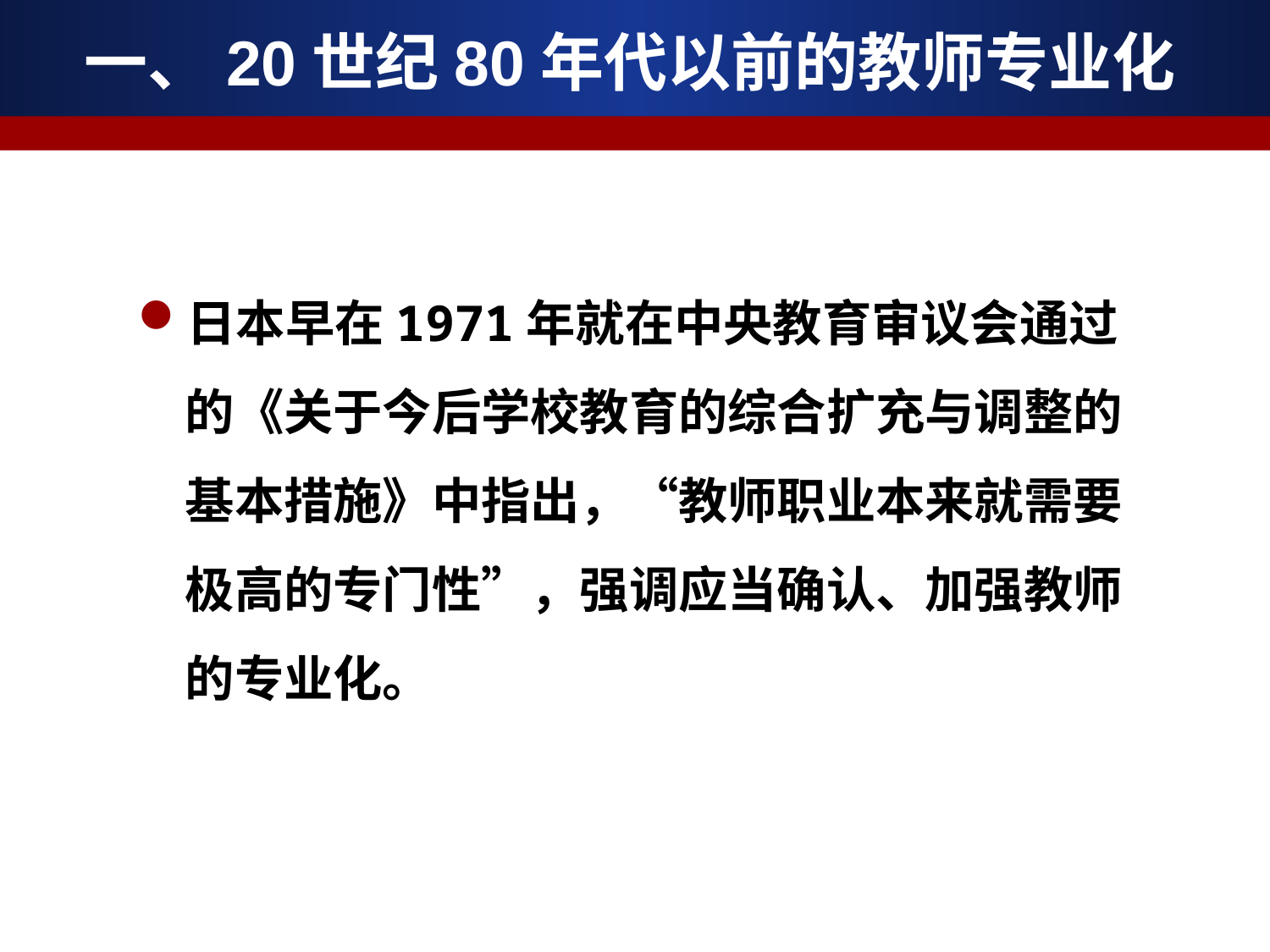

# 一、20世纪80年代以前的教师专业化
日本早在1971年就在中央教育审议会通过的《关于今后学校教育的综合扩充与调整的基本措施》中指出，“教师职业本来就需要极高的专门性”，强调应当确认、加强教师的专业化。